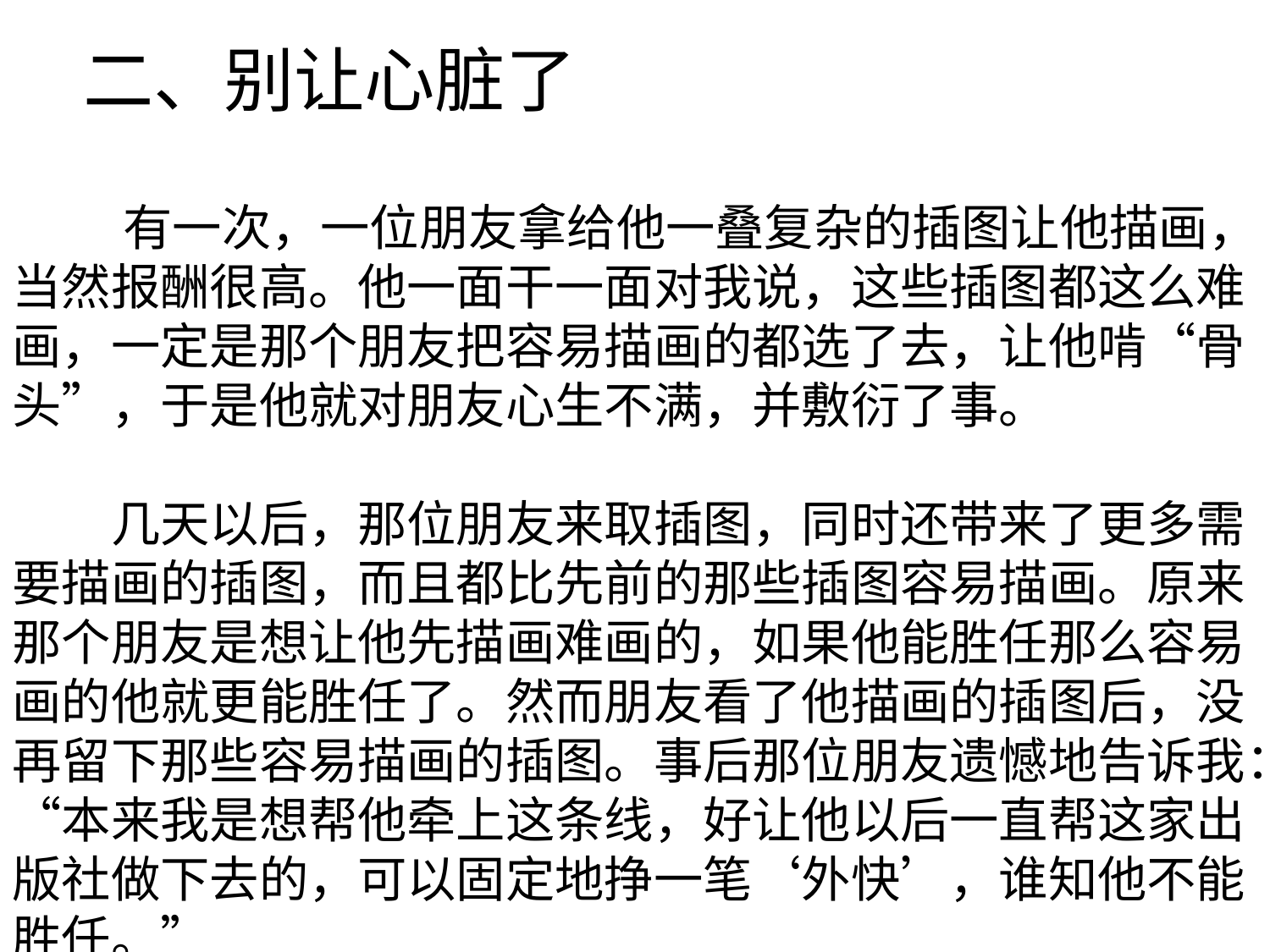

二、别让心脏了

         有一次，一位朋友拿给他一叠复杂的插图让他描画，当然报酬很高。他一面干一面对我说，这些插图都这么难画，一定是那个朋友把容易描画的都选了去，让他啃“骨头”，于是他就对朋友心生不满，并敷衍了事。
　　几天以后，那位朋友来取插图，同时还带来了更多需要描画的插图，而且都比先前的那些插图容易描画。原来那个朋友是想让他先描画难画的，如果他能胜任那么容易画的他就更能胜任了。然而朋友看了他描画的插图后，没再留下那些容易描画的插图。事后那位朋友遗憾地告诉我：“本来我是想帮他牵上这条线，好让他以后一直帮这家出版社做下去的，可以固定地挣一笔‘外快’，谁知他不能胜任。”